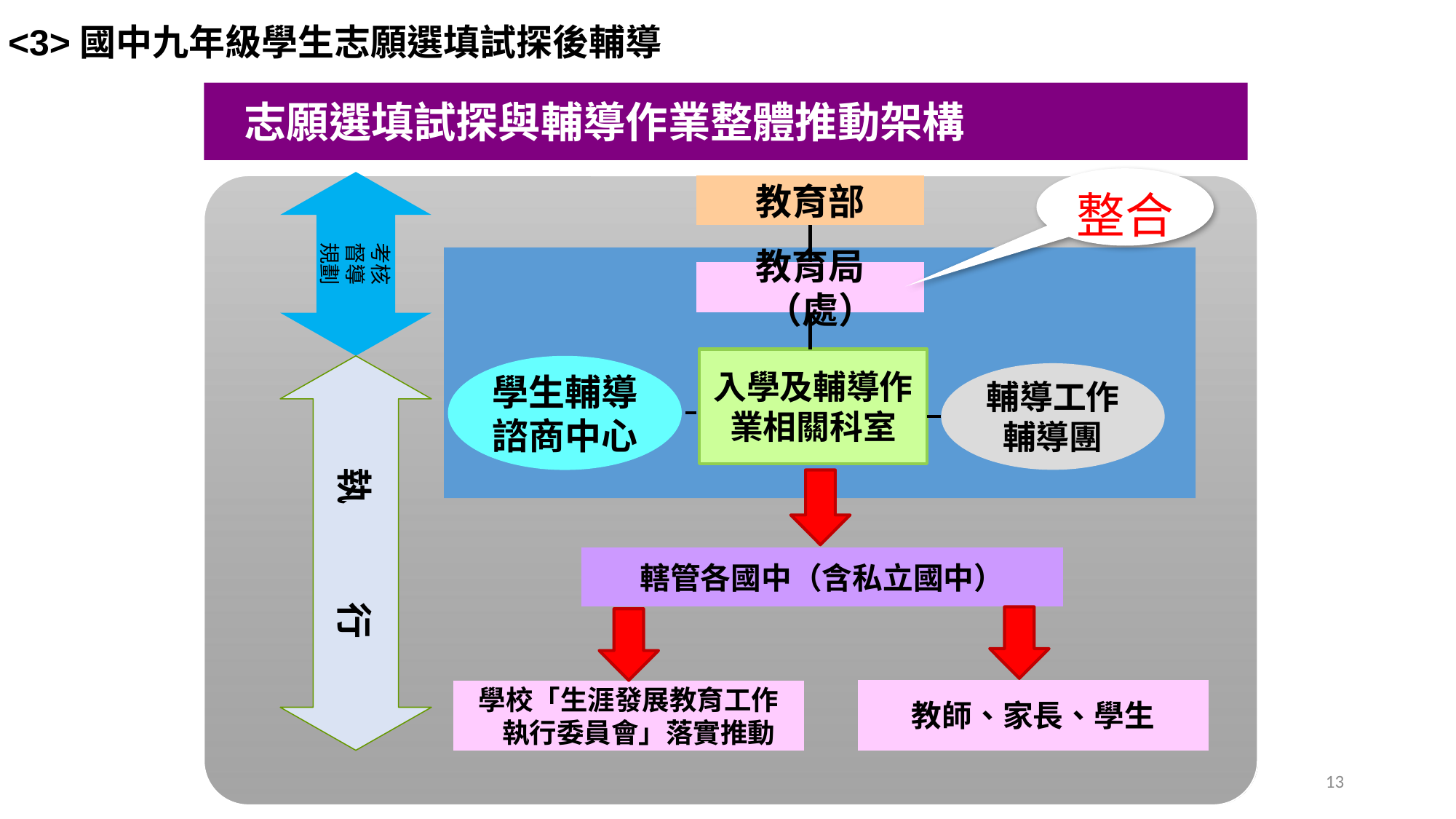

<3>國中九年級學生志願選填試探後輔導
  志願選填試探與輔導作業整體推動架構
整合
考核
督導
規劃
教育部

教育局（處）
入學及輔導作業相關科室
執            行
學生輔導
諮商中心
輔導工作
輔導團

轄管各國中（含私立國中）

教師、家長、學生
學校「生涯發展教育工作
執行委員會」落實推動

13